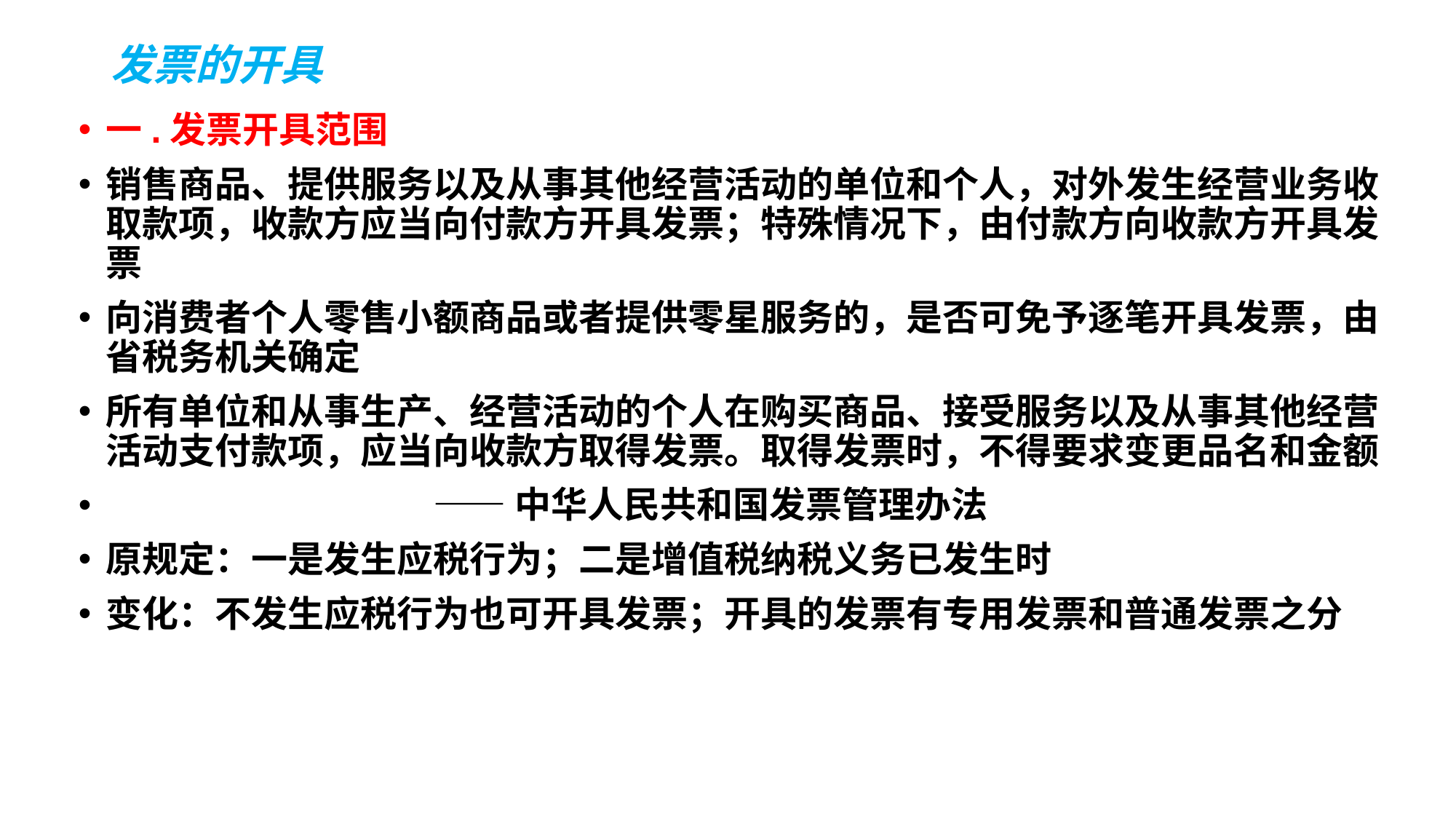

# 发票的开具
一.发票开具范围
销售商品、提供服务以及从事其他经营活动的单位和个人，对外发生经营业务收取款项，收款方应当向付款方开具发票；特殊情况下，由付款方向收款方开具发票
向消费者个人零售小额商品或者提供零星服务的，是否可免予逐笔开具发票，由省税务机关确定
所有单位和从事生产、经营活动的个人在购买商品、接受服务以及从事其他经营活动支付款项，应当向收款方取得发票。取得发票时，不得要求变更品名和金额
                                        ——中华人民共和国发票管理办法
原规定：一是发生应税行为；二是增值税纳税义务已发生时
变化：不发生应税行为也可开具发票；开具的发票有专用发票和普通发票之分